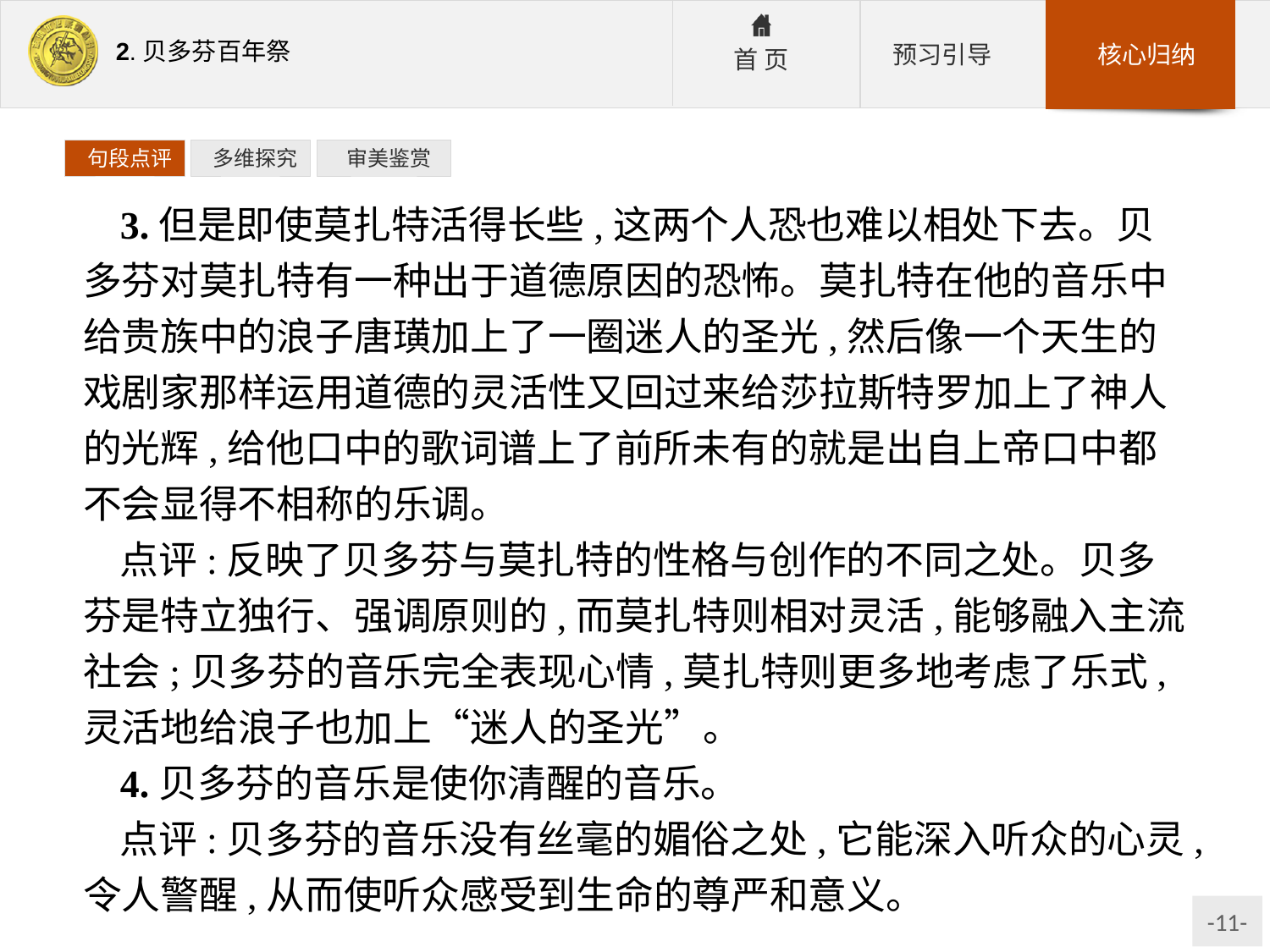

句段点评
 多维探究
 审美鉴赏
3.但是即使莫扎特活得长些,这两个人恐也难以相处下去。贝多芬对莫扎特有一种出于道德原因的恐怖。莫扎特在他的音乐中给贵族中的浪子唐璜加上了一圈迷人的圣光,然后像一个天生的戏剧家那样运用道德的灵活性又回过来给莎拉斯特罗加上了神人的光辉,给他口中的歌词谱上了前所未有的就是出自上帝口中都不会显得不相称的乐调。
点评:反映了贝多芬与莫扎特的性格与创作的不同之处。贝多芬是特立独行、强调原则的,而莫扎特则相对灵活,能够融入主流社会;贝多芬的音乐完全表现心情,莫扎特则更多地考虑了乐式,灵活地给浪子也加上“迷人的圣光”。
4.贝多芬的音乐是使你清醒的音乐。
点评:贝多芬的音乐没有丝毫的媚俗之处,它能深入听众的心灵,令人警醒,从而使听众感受到生命的尊严和意义。